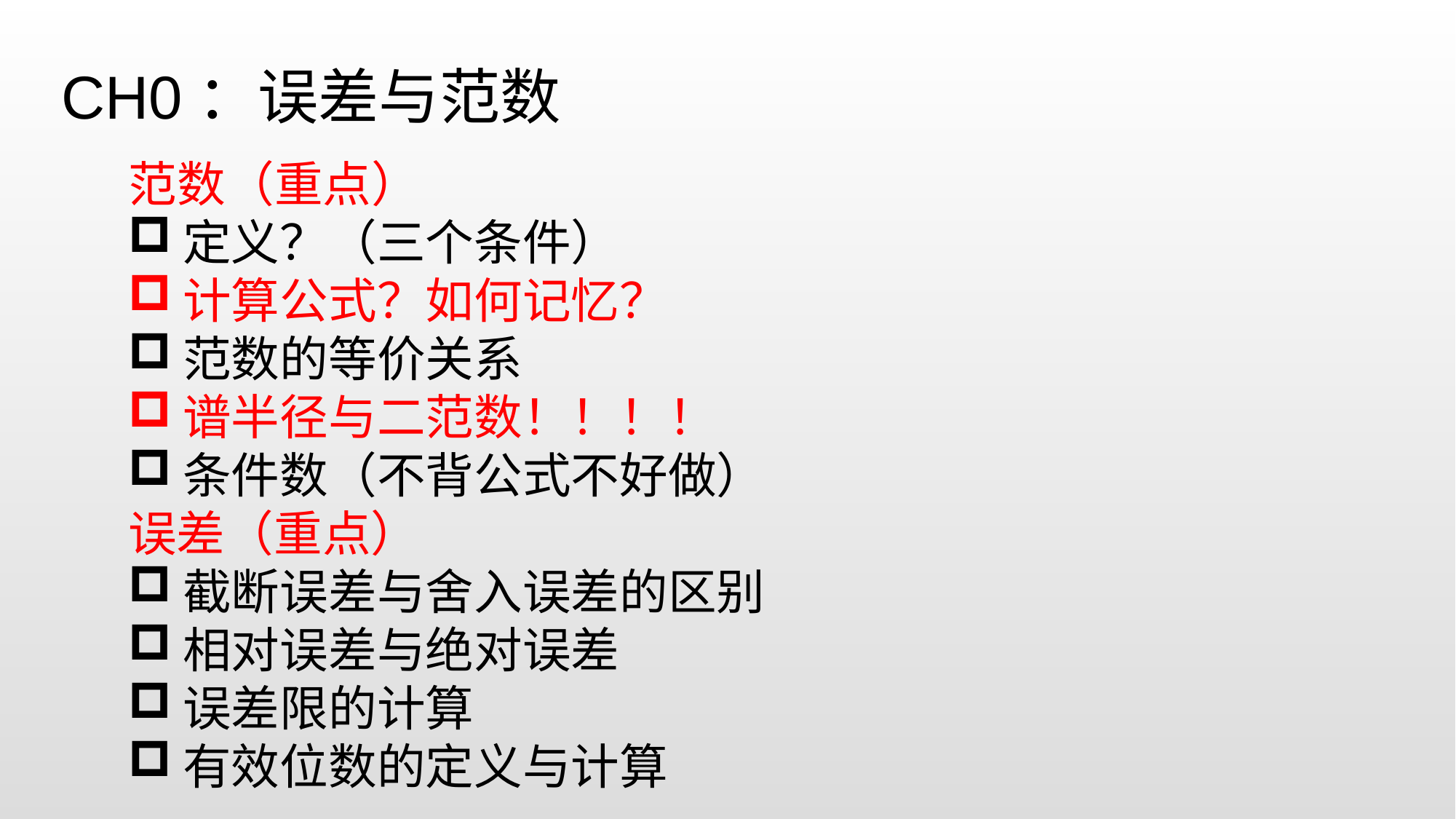

CH0：误差与范数
    范数（重点）
定义？（三个条件）
计算公式？如何记忆？
范数的等价关系
谱半径与二范数！！！！
条件数（不背公式不好做）
误差（重点）
截断误差与舍入误差的区别
相对误差与绝对误差
误差限的计算
有效位数的定义与计算